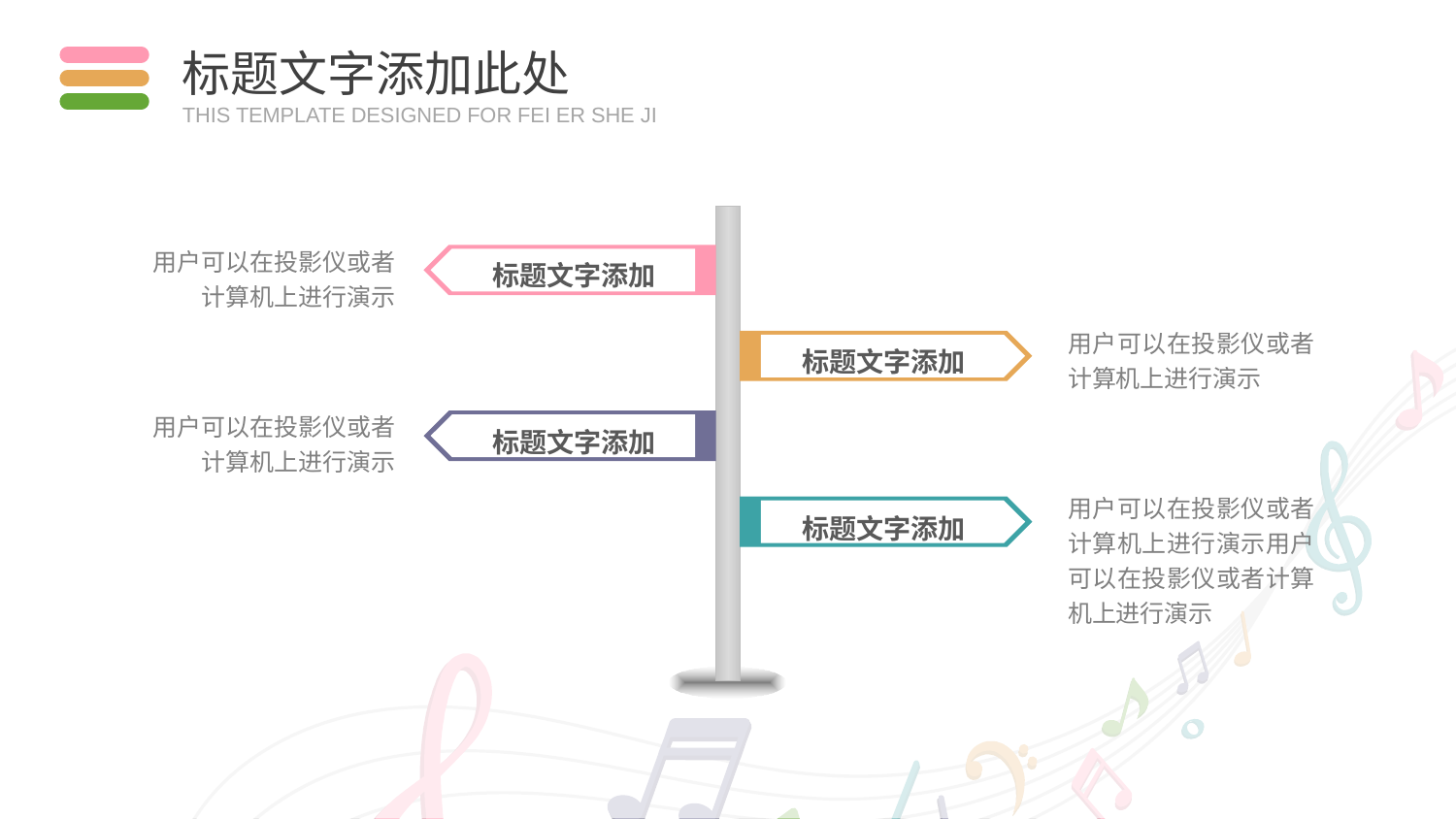

标题文字添加此处
THIS TEMPLATE DESIGNED FOR FEI ER SHE JI

用户可以在投影仪或者计算机上进行演示
标题文字添加
用户可以在投影仪或者计算机上进行演示
标题文字添加
用户可以在投影仪或者计算机上进行演示
标题文字添加
用户可以在投影仪或者计算机上进行演示用户可以在投影仪或者计算机上进行演示

标题文字添加